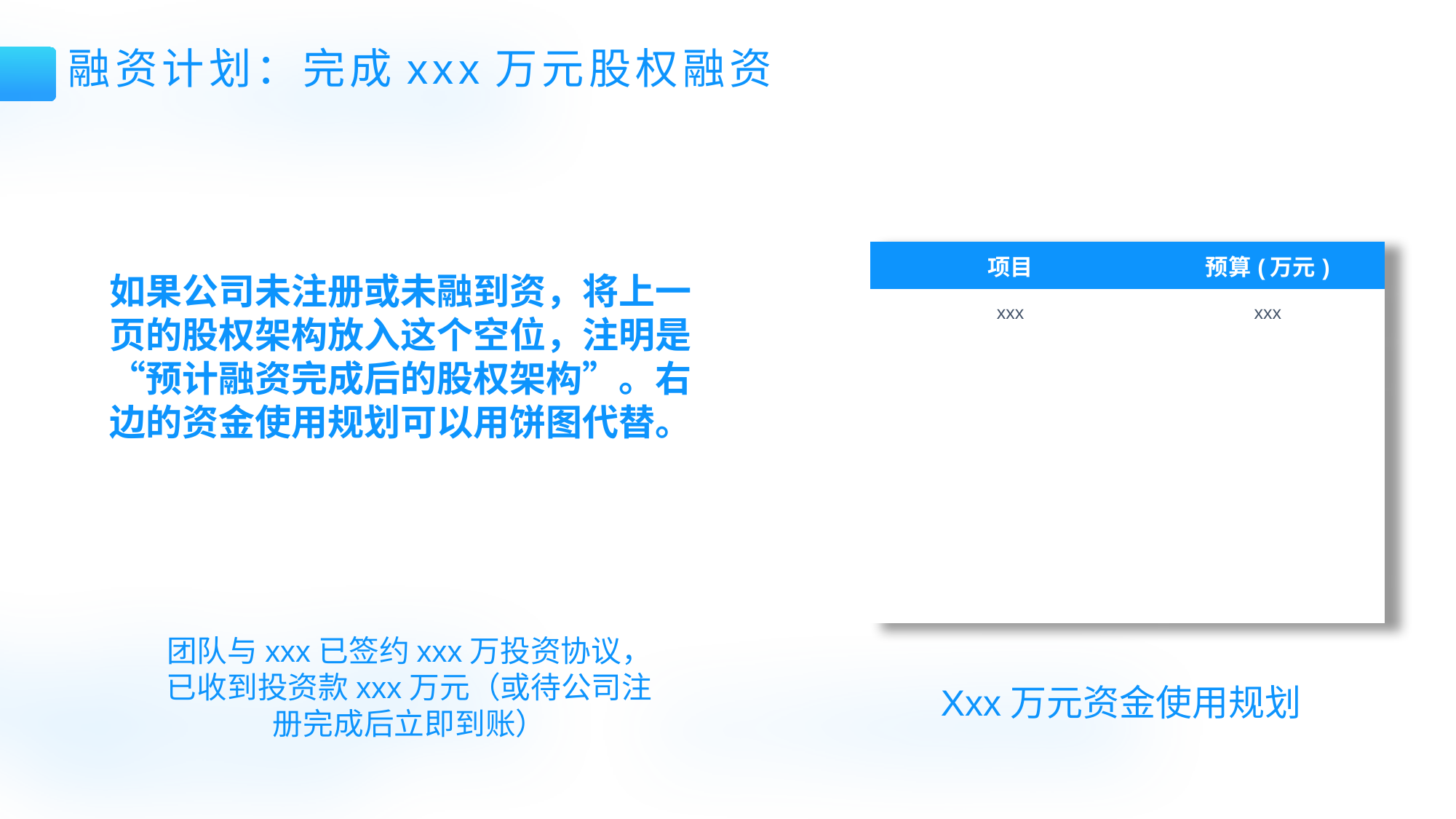

融资计划：完成xxx万元股权融资

| 项目 | 预算(万元) |
| --- | --- |
| xxx | xxx |
|  |  |
|  |  |
|  |  |
|  |  |
|  |  |
|  |  |
如果公司未注册或未融到资，将上一页的股权架构放入这个空位，注明是“预计融资完成后的股权架构”。右边的资金使用规划可以用饼图代替。
团队与xxx已签约xxx万投资协议，已收到投资款xxx万元（或待公司注册完成后立即到账）
Xxx万元资金使用规划